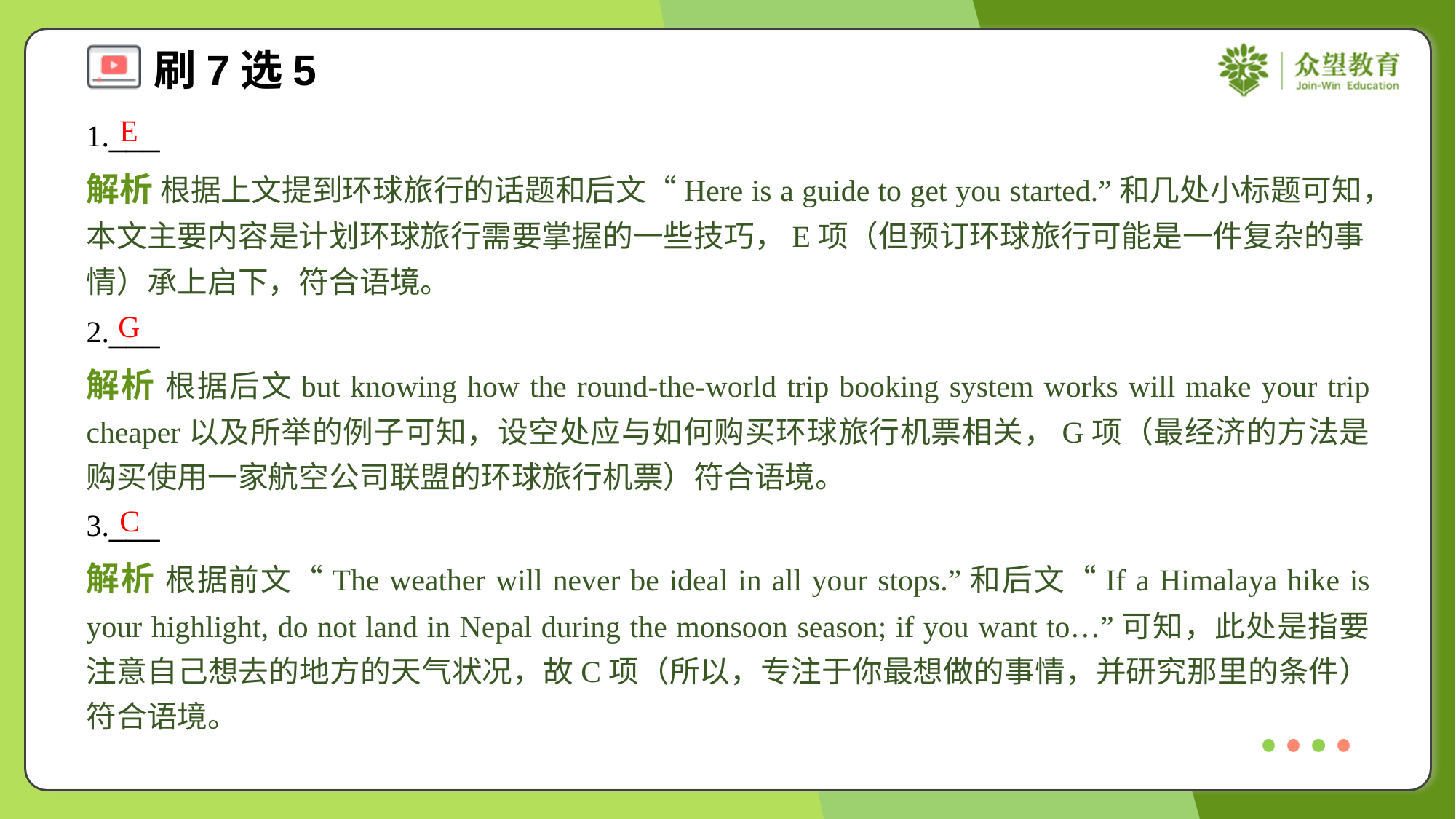

E
1.___
解析 根据上文提到环球旅行的话题和后文“Here is a guide to get you started.”和几处小标题可知，本文主要内容是计划环球旅行需要掌握的一些技巧，E项（但预订环球旅行可能是一件复杂的事情）承上启下，符合语境。
G
2.___
解析 根据后文but knowing how the round-the-world trip booking system works will make your trip cheaper以及所举的例子可知，设空处应与如何购买环球旅行机票相关，G项（最经济的方法是购买使用一家航空公司联盟的环球旅行机票）符合语境。
C
3.___
解析 根据前文“The weather will never be ideal in all your stops.”和后文“If a Himalaya hike is your highlight, do not land in Nepal during the monsoon season; if you want to…”可知，此处是指要注意自己想去的地方的天气状况，故C项（所以，专注于你最想做的事情，并研究那里的条件）符合语境。